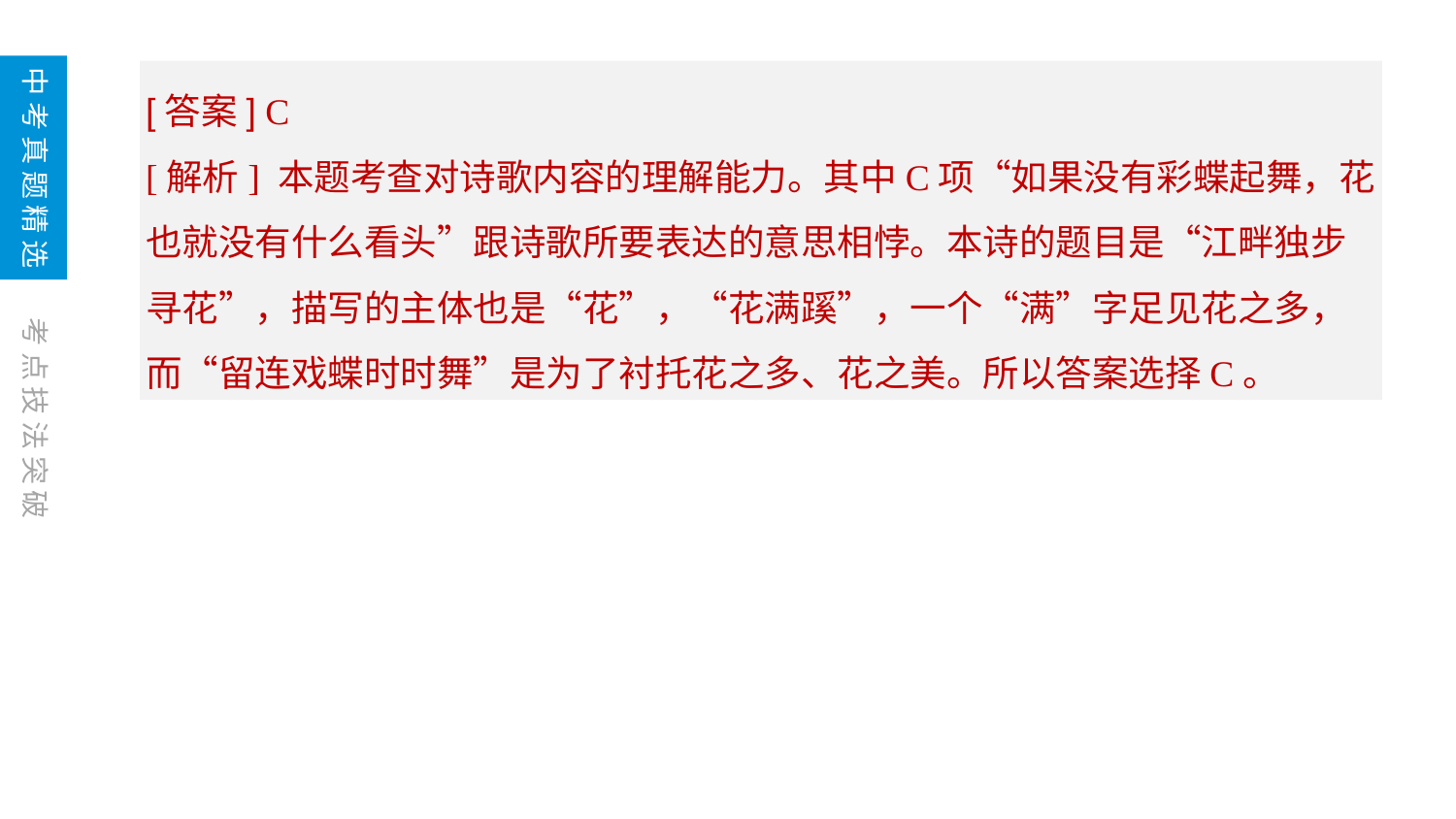

[答案] C
[解析] 本题考查对诗歌内容的理解能力。其中C项“如果没有彩蝶起舞，花也就没有什么看头”跟诗歌所要表达的意思相悖。本诗的题目是“江畔独步寻花”，描写的主体也是“花”，“花满蹊”，一个“满”字足见花之多，而“留连戏蝶时时舞”是为了衬托花之多、花之美。所以答案选择C。